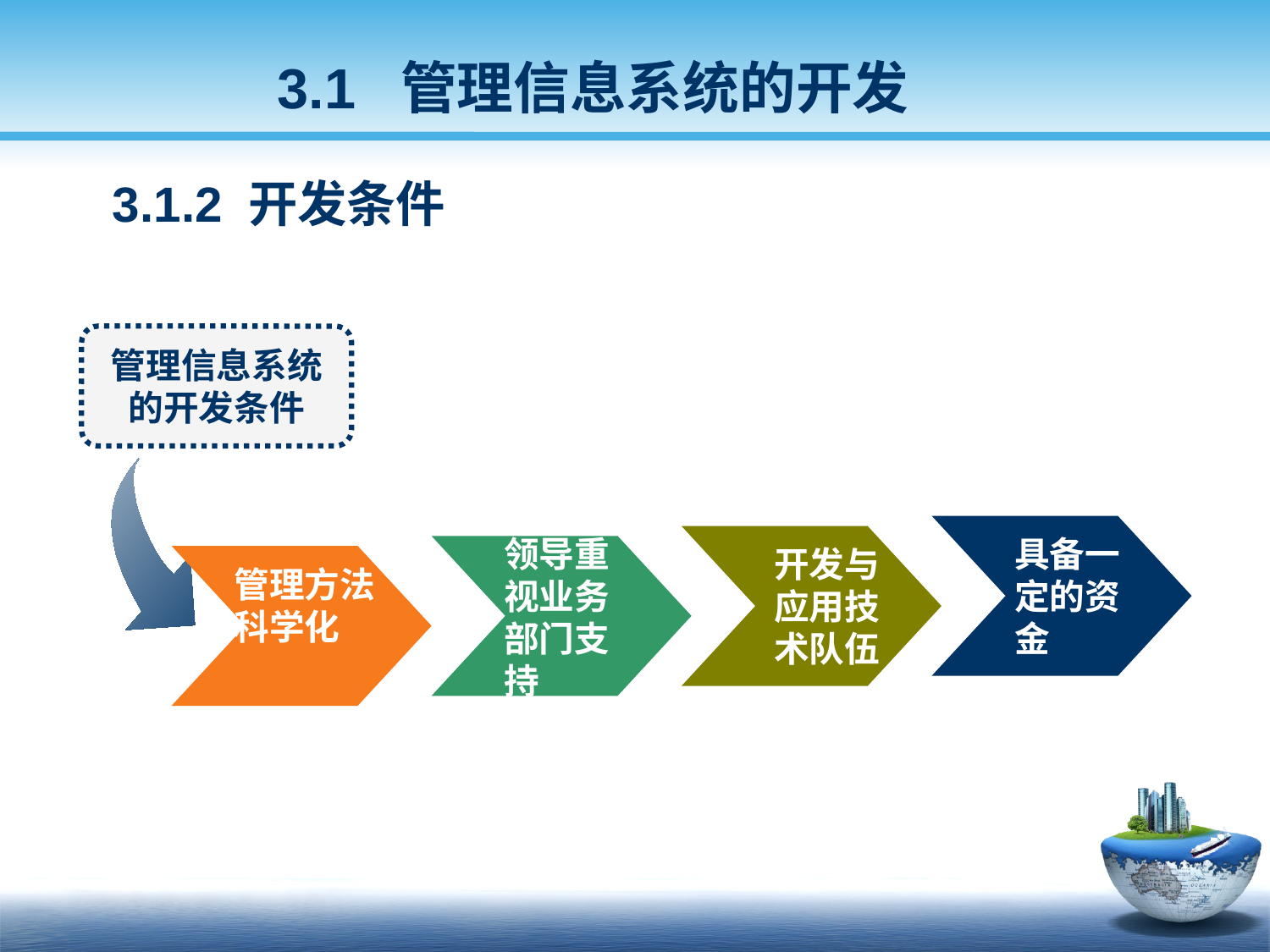

3.1  管理信息系统的开发

    3.1.2 开发条件
管理信息系统的开发条件

具备一定的资金
领导重视业务部门支持

开发与应用技术队伍

管理方法科学化
生活